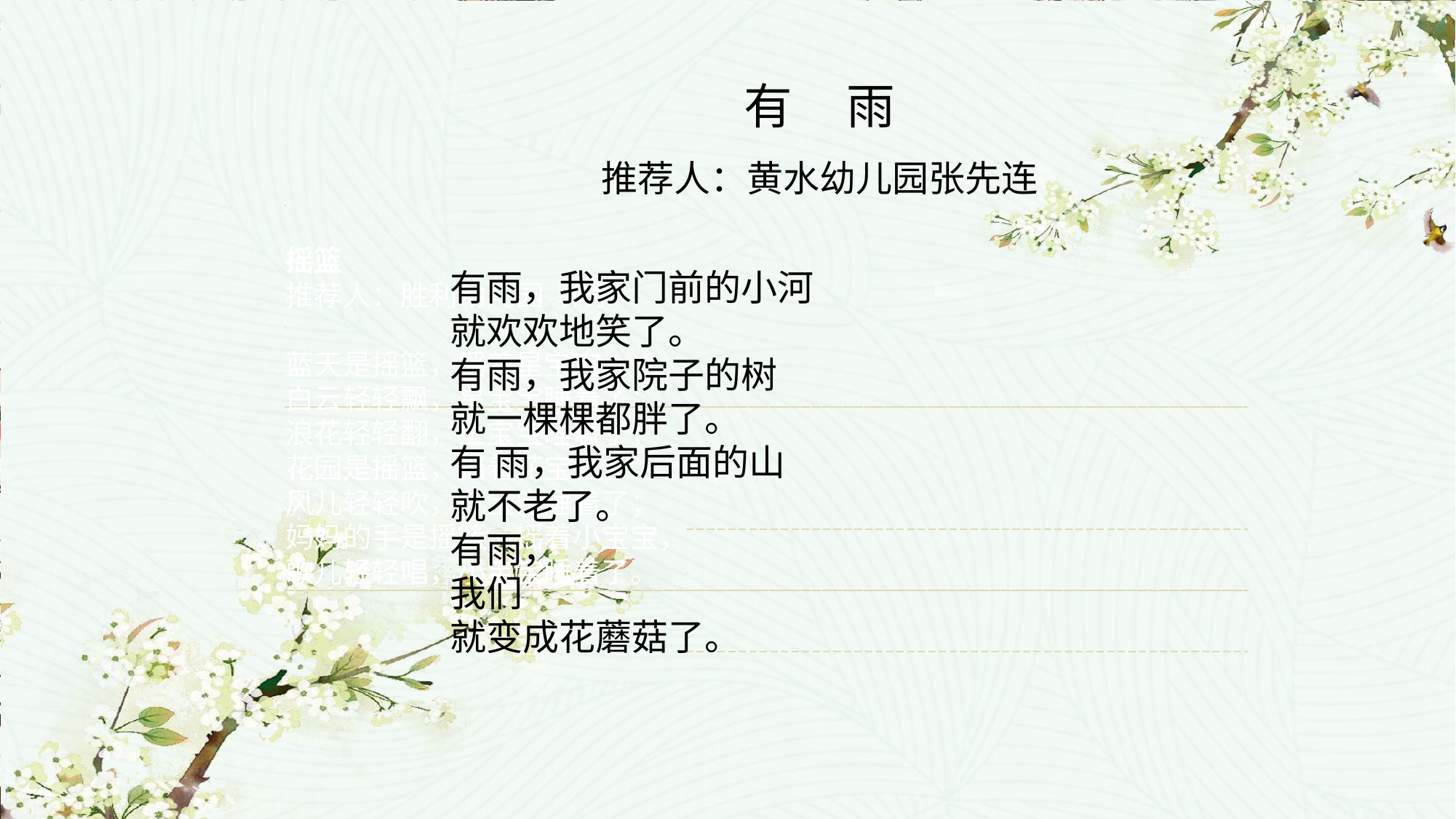

有     雨
推荐人：黄水幼儿园张先连

有雨，我家门前的小河
就欢欢地笑了。
有雨，我家院子的树
就一棵棵都胖了。
有 雨，我家后面的山
就不老了。
有雨，
我们
就变成花蘑菇了。

摇篮
推荐人：胜利幼儿园  郭净

蓝天是摇篮，摇着星宝宝，
白云轻轻飘，星宝宝睡着了；
浪花轻轻翻，鱼宝宝睡着了；
花园是摇篮，摇着花宝宝，
风儿轻轻吹，花宝宝睡着了；
妈妈的手是摇篮，摇着小宝宝，
歌儿轻轻唱，小宝宝睡着了。